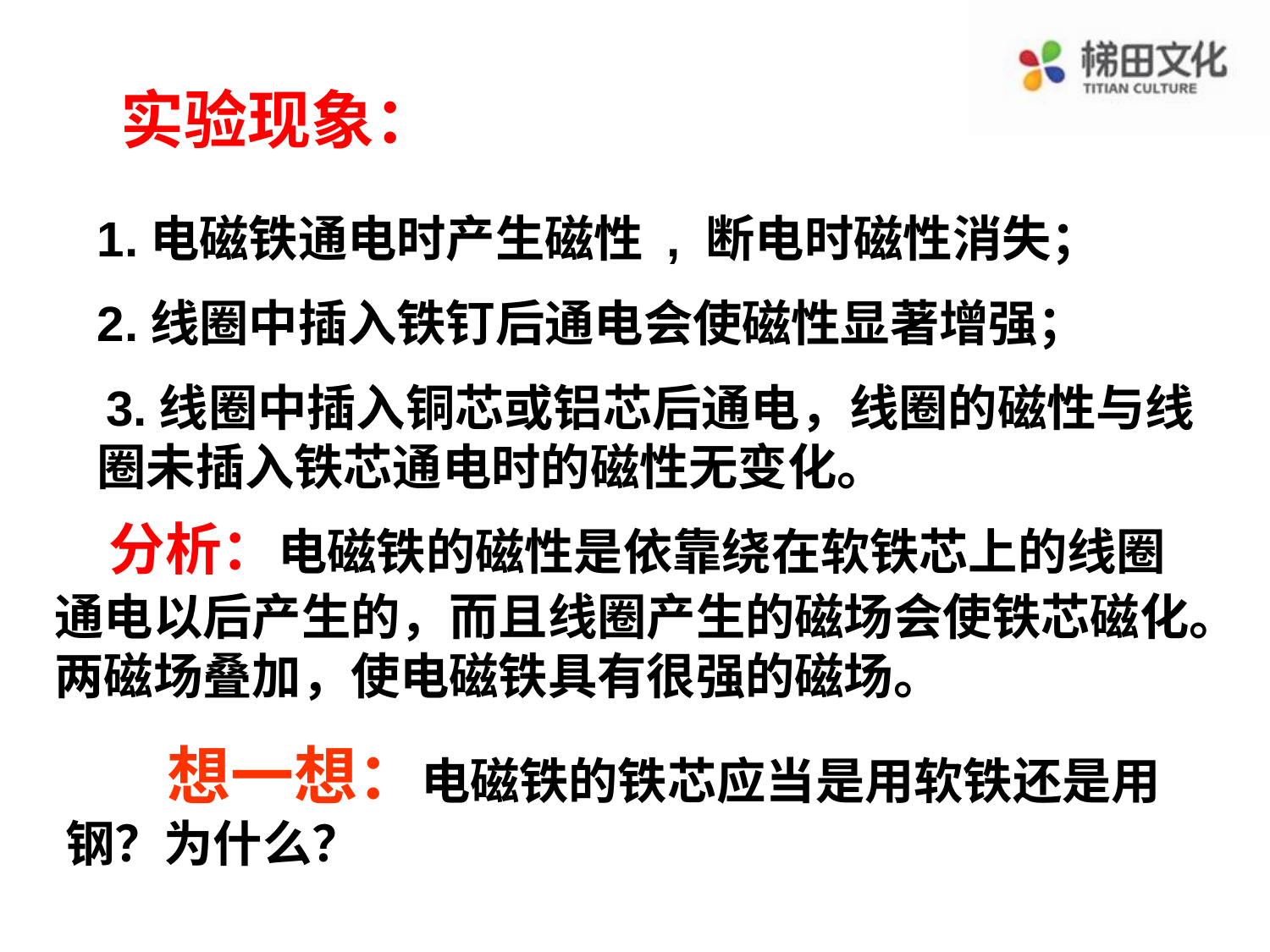

实验现象：
1.电磁铁通电时产生磁性 , 断电时磁性消失；
2.线圈中插入铁钉后通电会使磁性显著增强；
 3.线圈中插入铜芯或铝芯后通电，线圈的磁性与线圈未插入铁芯通电时的磁性无变化。
  分析：电磁铁的磁性是依靠绕在软铁芯上的线圈通电以后产生的，而且线圈产生的磁场会使铁芯磁化。两磁场叠加，使电磁铁具有很强的磁场。
      想一想：电磁铁的铁芯应当是用软铁还是用钢？为什么？